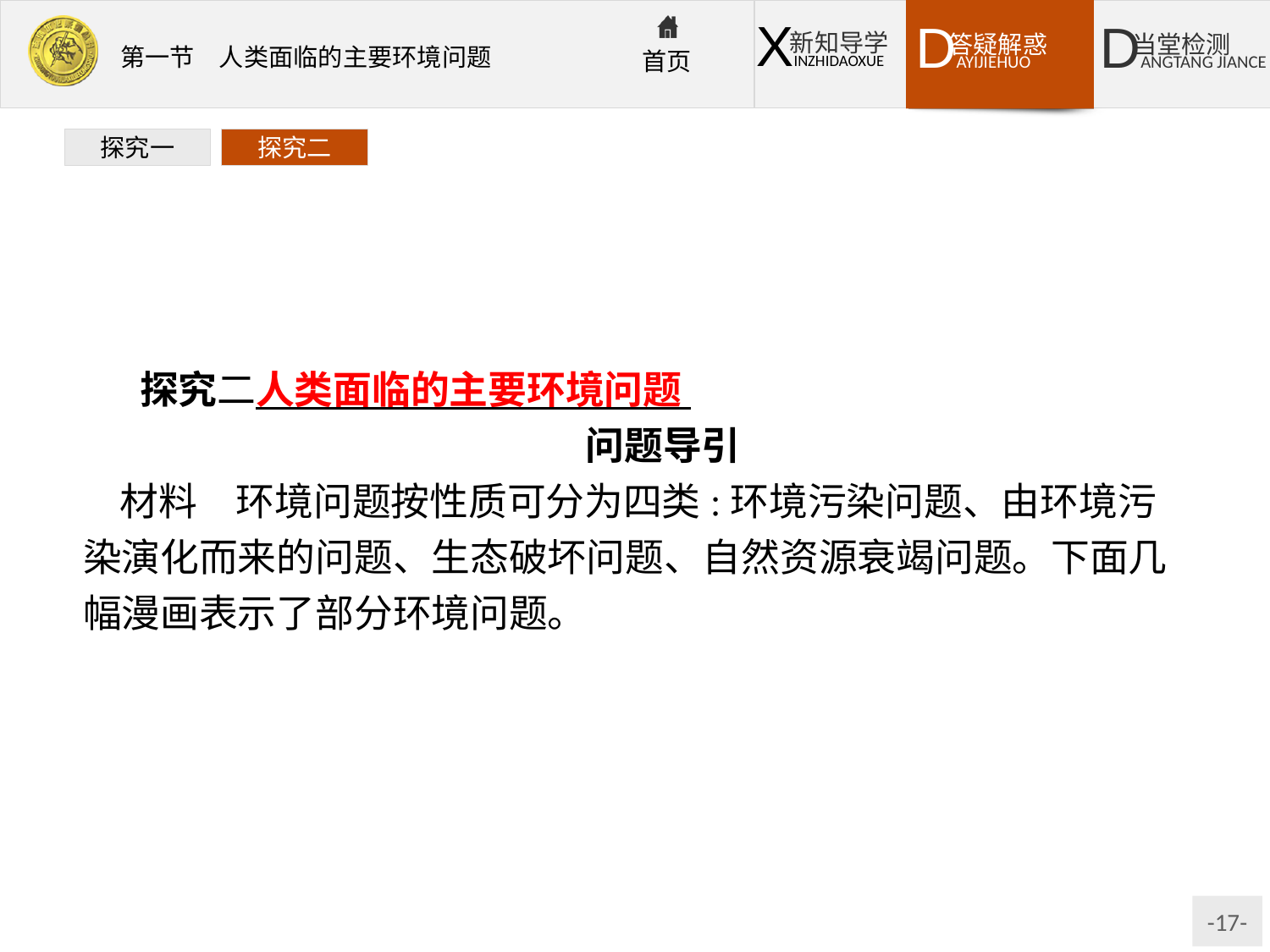

探究一
探究二
探究二人类面临的主要环境问题
问题导引
材料　环境问题按性质可分为四类:环境污染问题、由环境污染演化而来的问题、生态破坏问题、自然资源衰竭问题。下面几幅漫画表示了部分环境问题。